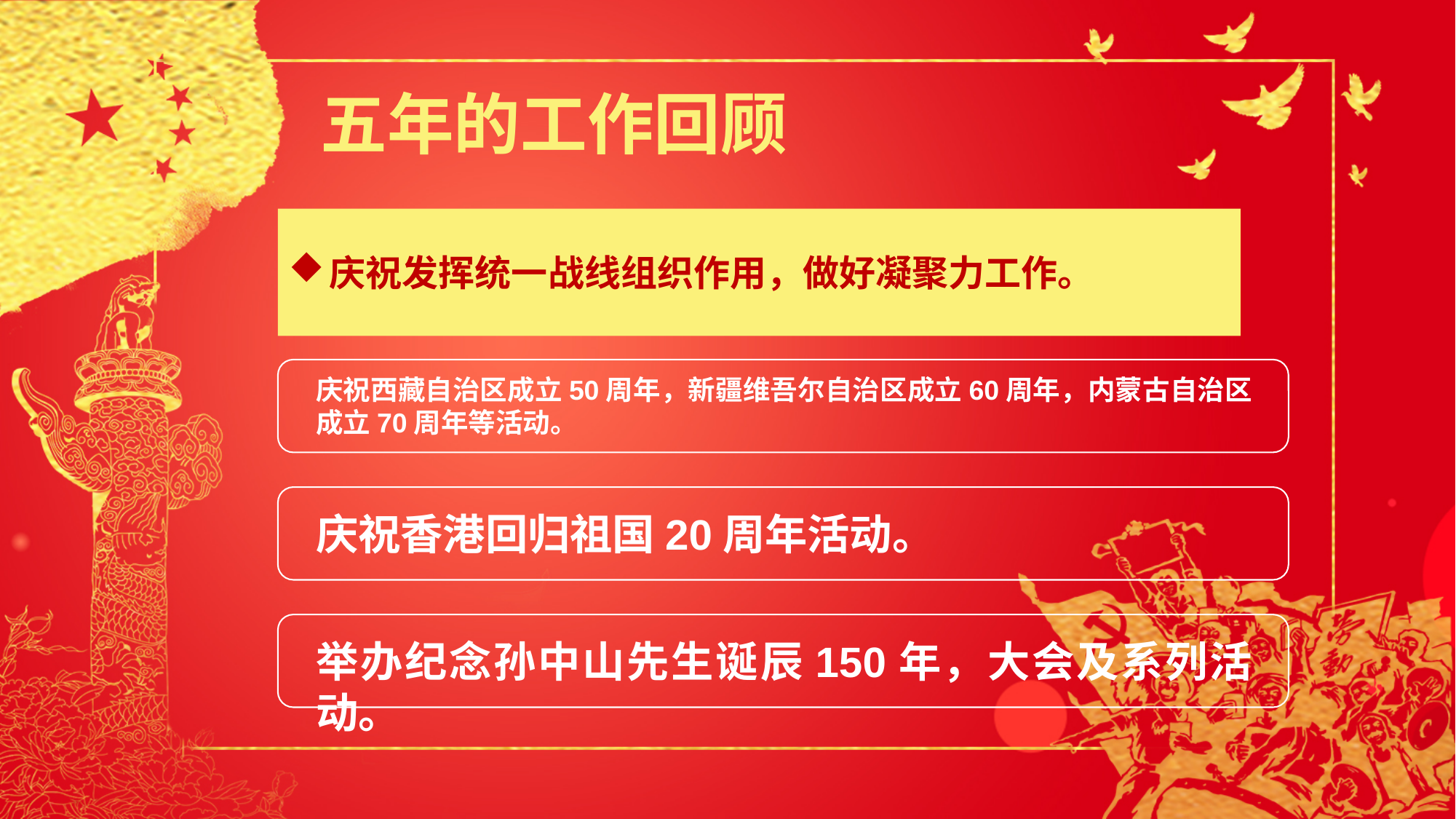

五年的工作回顾
庆祝发挥统一战线组织作用，做好凝聚力工作。

庆祝西藏自治区成立50周年，新疆维吾尔自治区成立60周年，内蒙古自治区成立70周年等活动。

庆祝香港回归祖国20周年活动。

举办纪念孙中山先生诞辰150年，大会及系列活动。